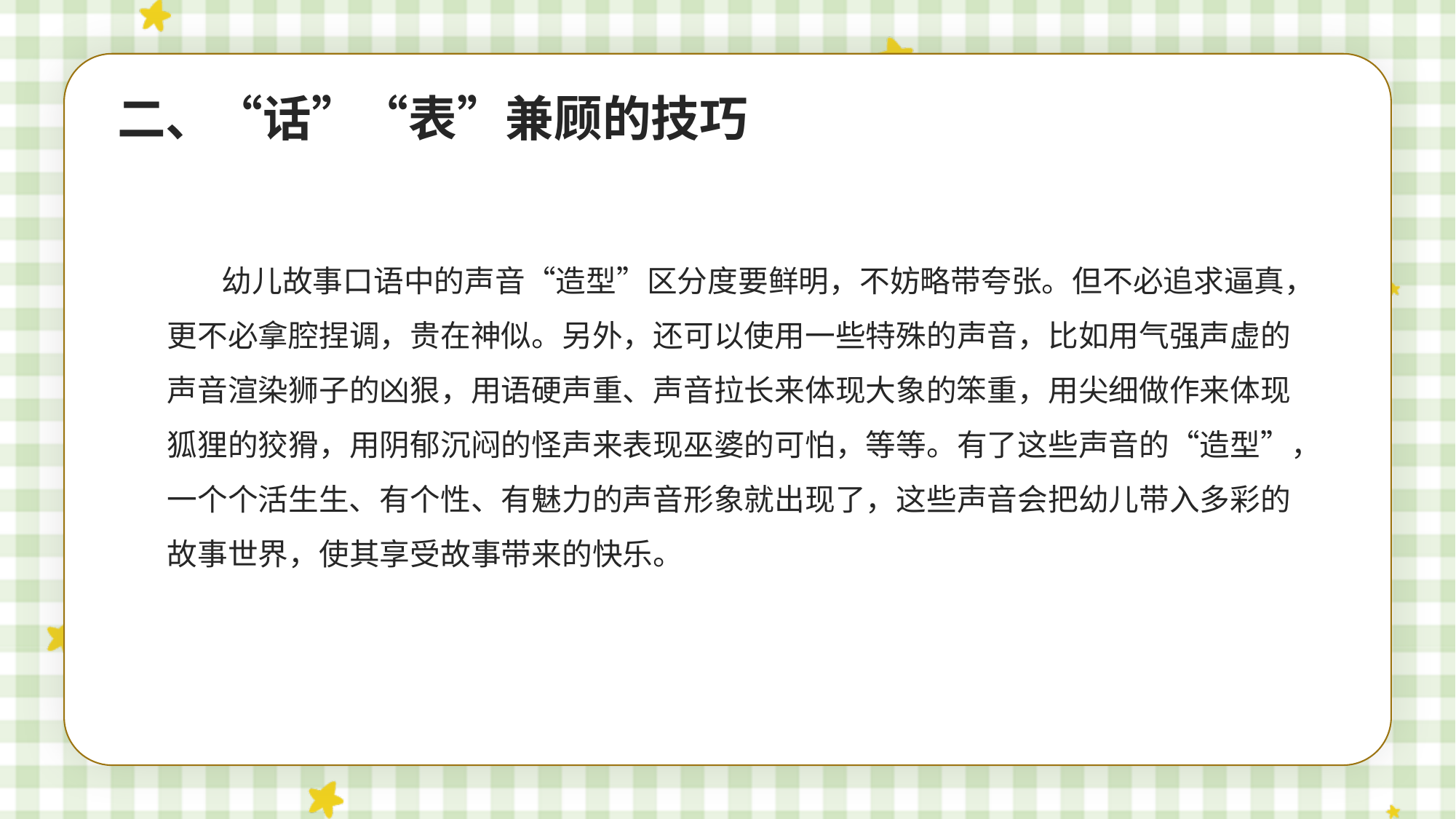

二、“话”“表”兼顾的技巧
幼儿故事口语中的声音“造型”区分度要鲜明，不妨略带夸张。但不必追求逼真，更不必拿腔捏调，贵在神似。另外，还可以使用一些特殊的声音，比如用气强声虚的声音渲染狮子的凶狠，用语硬声重、声音拉长来体现大象的笨重，用尖细做作来体现狐狸的狡猾，用阴郁沉闷的怪声来表现巫婆的可怕，等等。有了这些声音的“造型”，一个个活生生、有个性、有魅力的声音形象就出现了，这些声音会把幼儿带入多彩的故事世界，使其享受故事带来的快乐。